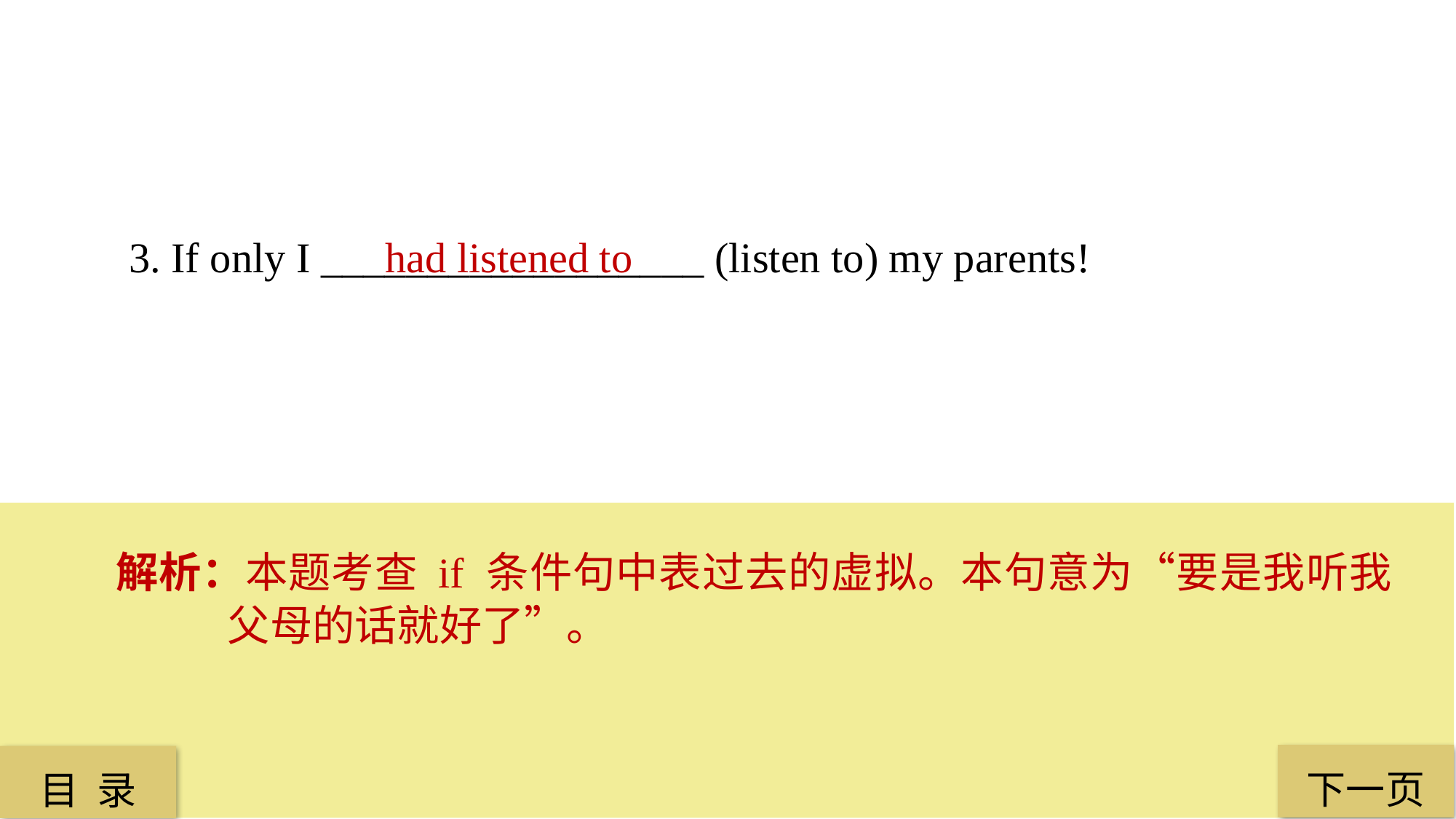

3. If only I __________________ (listen to) my parents!
 had listened to
解析：本题考查 if 条件句中表过去的虚拟。本句意为“要是我听我父母的话就好了”。